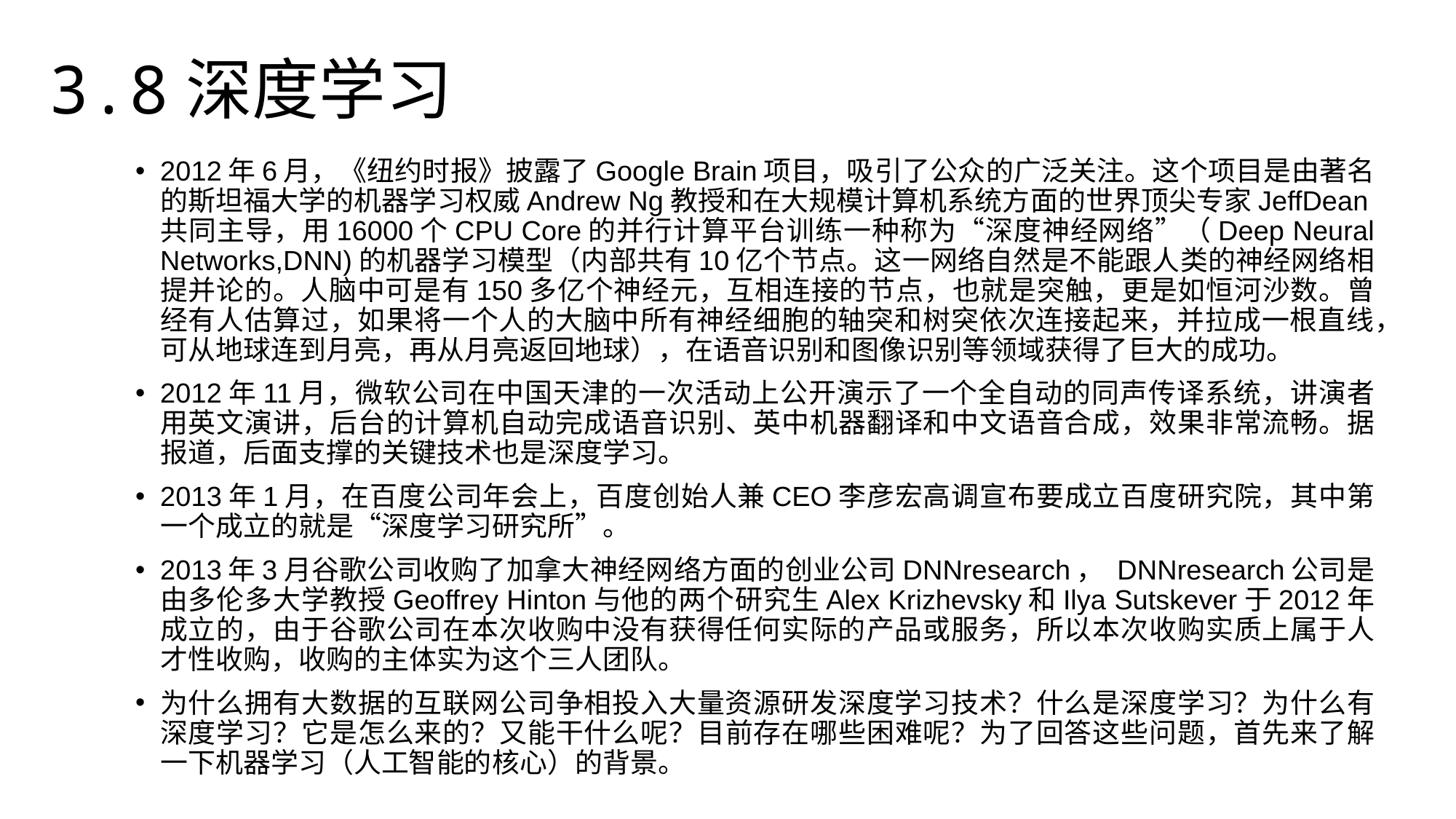

3.8深度学习
2012年6月，《纽约时报》披露了Google Brain项目，吸引了公众的广泛关注。这个项目是由著名的斯坦福大学的机器学习权威Andrew Ng教授和在大规模计算机系统方面的世界顶尖专家JeffDean共同主导，用16000个CPU Core的并行计算平台训练一种称为“深度神经网络”（Deep Neural Networks,DNN)的机器学习模型（内部共有10亿个节点。这一网络自然是不能跟人类的神经网络相提并论的。人脑中可是有150多亿个神经元，互相连接的节点，也就是突触，更是如恒河沙数。曾经有人估算过，如果将一个人的大脑中所有神经细胞的轴突和树突依次连接起来，并拉成一根直线，可从地球连到月亮，再从月亮返回地球），在语音识别和图像识别等领域获得了巨大的成功。
2012年11月，微软公司在中国天津的一次活动上公开演示了一个全自动的同声传译系统，讲演者用英文演讲，后台的计算机自动完成语音识别、英中机器翻译和中文语音合成，效果非常流畅。据报道，后面支撑的关键技术也是深度学习。
2013年1月，在百度公司年会上，百度创始人兼CEO李彦宏高调宣布要成立百度研究院，其中第一个成立的就是“深度学习研究所”。
2013年3月谷歌公司收购了加拿大神经网络方面的创业公司DNNresearch， DNNresearch公司是由多伦多大学教授Geoffrey Hinton与他的两个研究生Alex Krizhevsky和Ilya Sutskever于2012年成立的，由于谷歌公司在本次收购中没有获得任何实际的产品或服务，所以本次收购实质上属于人才性收购，收购的主体实为这个三人团队。
为什么拥有大数据的互联网公司争相投入大量资源研发深度学习技术？什么是深度学习？为什么有深度学习？它是怎么来的？又能干什么呢？目前存在哪些困难呢？为了回答这些问题，首先来了解一下机器学习（人工智能的核心）的背景。